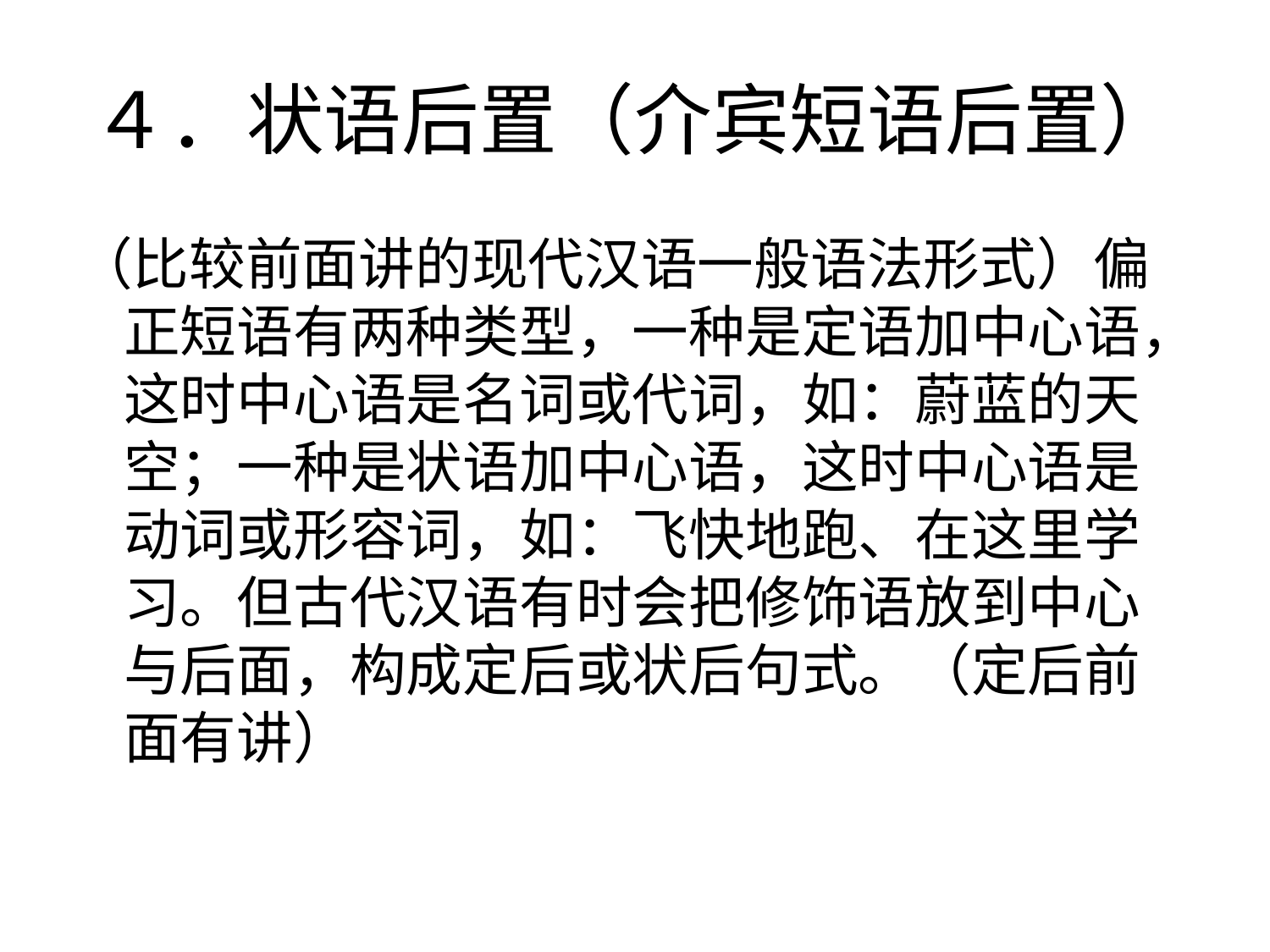

# ４．状语后置（介宾短语后置）
（比较前面讲的现代汉语一般语法形式）偏正短语有两种类型，一种是定语加中心语，这时中心语是名词或代词，如：蔚蓝的天空；一种是状语加中心语，这时中心语是动词或形容词，如：飞快地跑、在这里学习。但古代汉语有时会把修饰语放到中心与后面，构成定后或状后句式。（定后前面有讲）